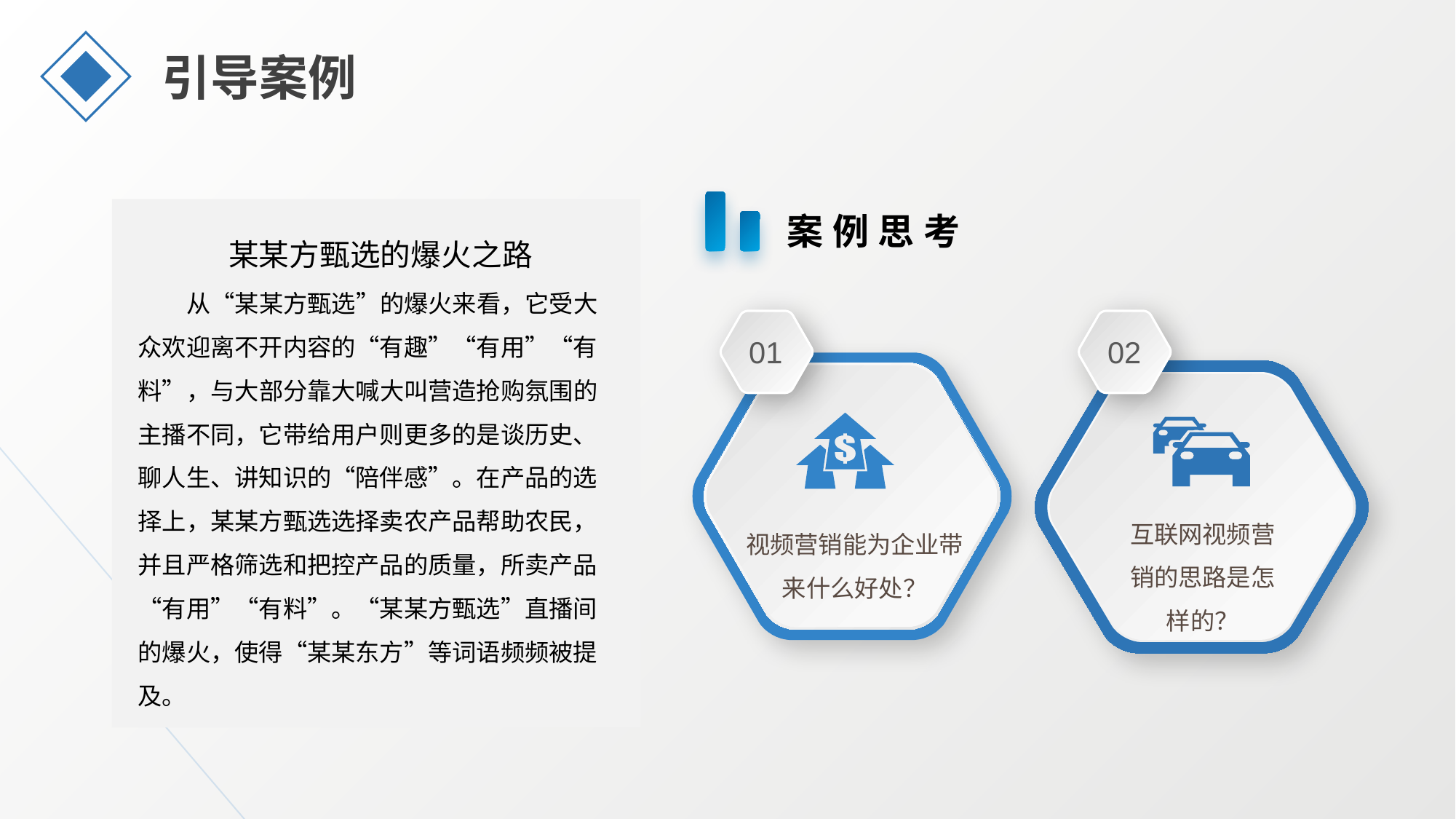

引导案例

案例思考

某某方甄选的爆火之路
从“某某方甄选”的爆火来看，它受大众欢迎离不开内容的“有趣”“有用”“有料”，与大部分靠大喊大叫营造抢购氛围的主播不同，它带给用户则更多的是谈历史、聊人生、讲知识的“陪伴感”。在产品的选择上，某某方甄选选择卖农产品帮助农民，并且严格筛选和把控产品的质量，所卖产品“有用”“有料”。“某某方甄选”直播间的爆火，使得“某某东方”等词语频频被提及。

01

02

互联网视频营销的思路是怎样的？
视频营销能为企业带来什么好处？